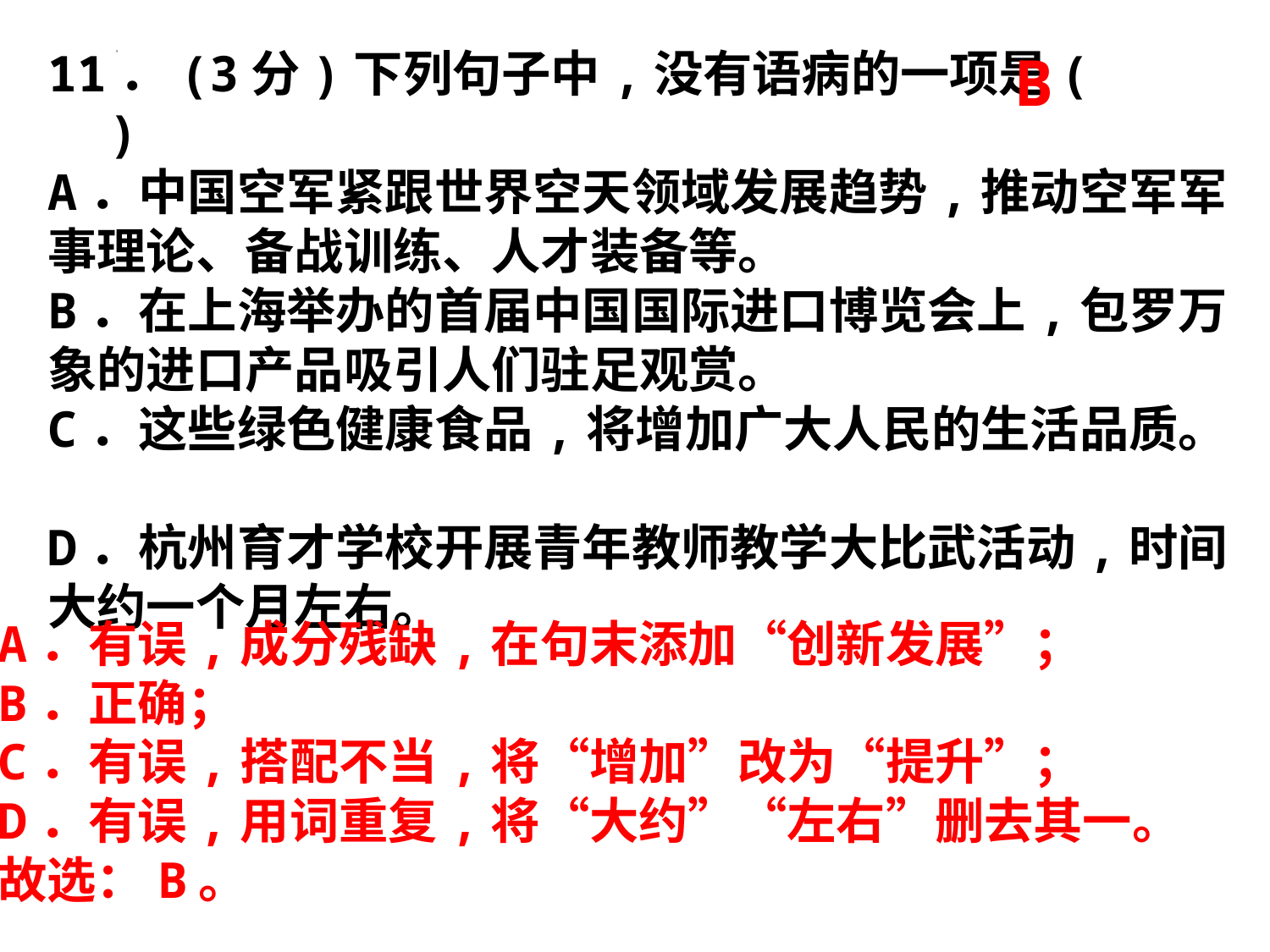

11．(3分)下列句子中,没有语病的一项是(　 　)
A．中国空军紧跟世界空天领域发展趋势,推动空军军事理论、备战训练、人才装备等。
B．在上海举办的首届中国国际进口博览会上,包罗万象的进口产品吸引人们驻足观赏。
C．这些绿色健康食品,将增加广大人民的生活品质。
D．杭州育才学校开展青年教师教学大比武活动,时间大约一个月左右。
B
|  |
| --- |
|  |
|  |
|  |
A．有误,成分残缺,在句末添加“创新发展”；
B．正确；
C．有误,搭配不当,将“增加”改为“提升”；
D．有误,用词重复,将“大约”“左右”删去其一。
故选：B。